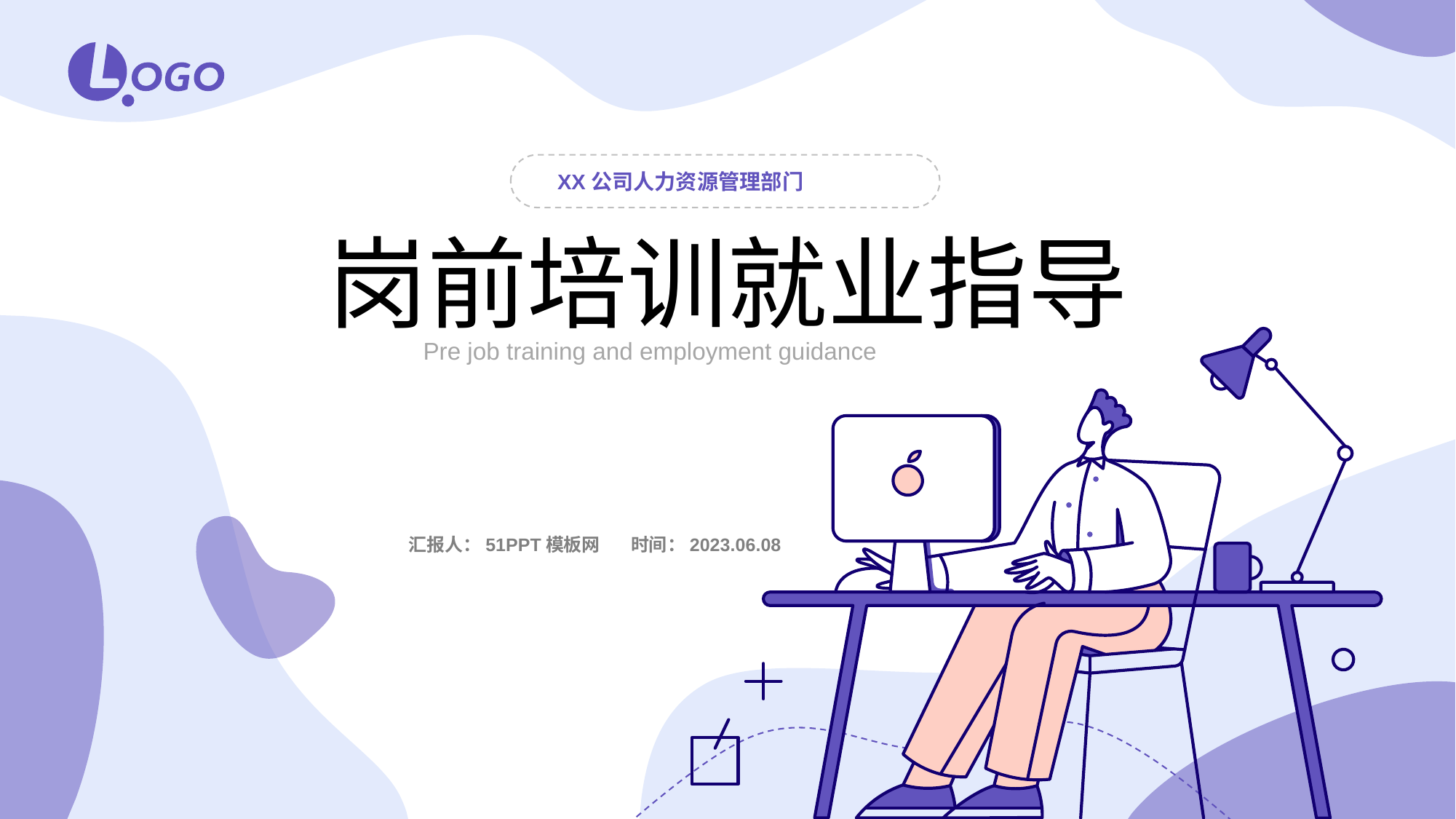

XX公司人力资源管理部门
岗前培训就业指导

Pre job training and employment guidance

时间：2023.06.08
汇报人：51PPT模板网